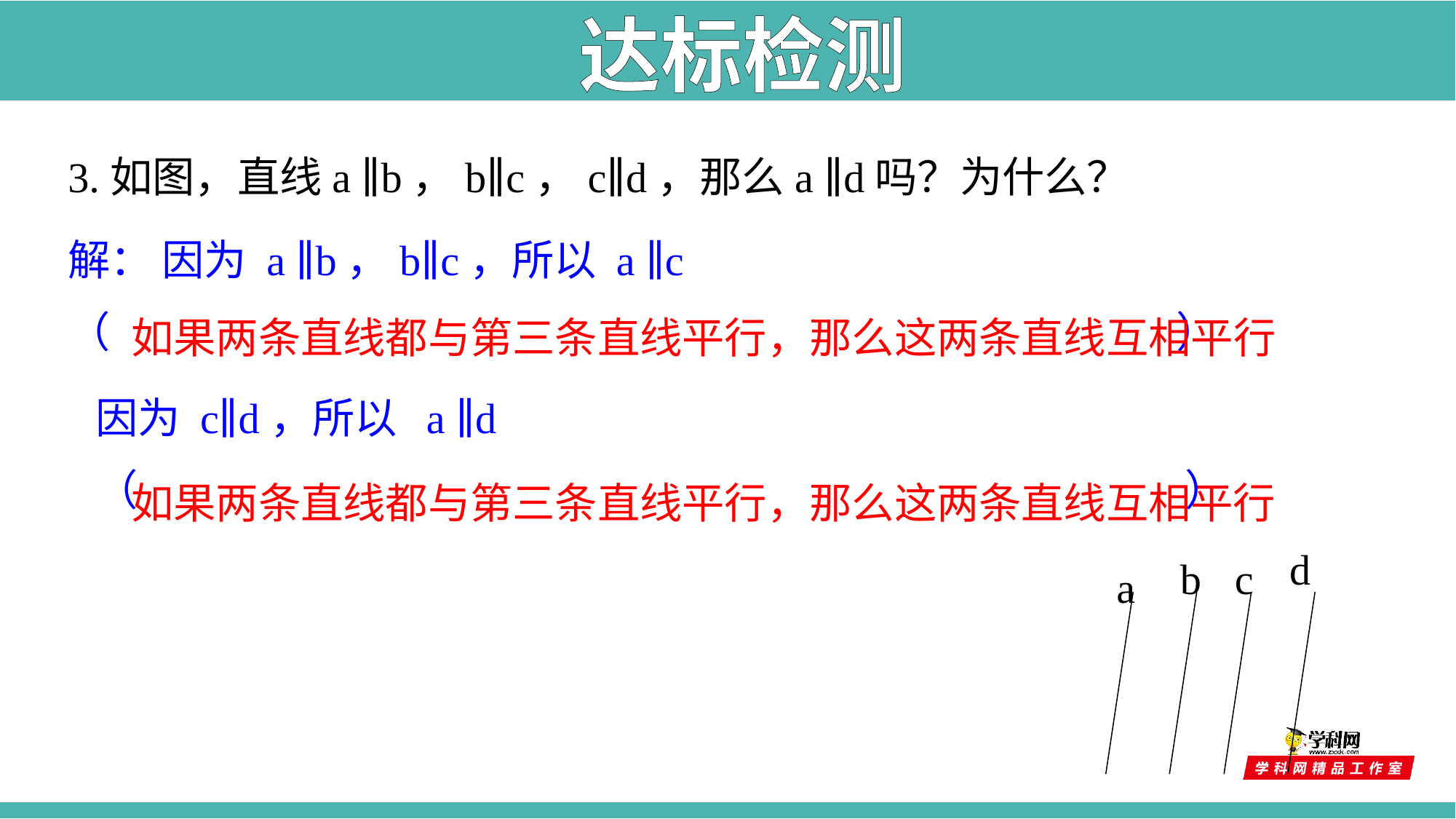

达标检测
3.如图，直线a ∥b，b∥c，c∥d，那么a ∥d吗？为什么？
解： 因为 a ∥b，b∥c，所以 a ∥c
（                                                                                                                 ）
如果两条直线都与第三条直线平行，那么这两条直线互相平行
因为 c∥d，所以  a ∥d
（                                                                                                               ）
如果两条直线都与第三条直线平行，那么这两条直线互相平行
d
b
c
a